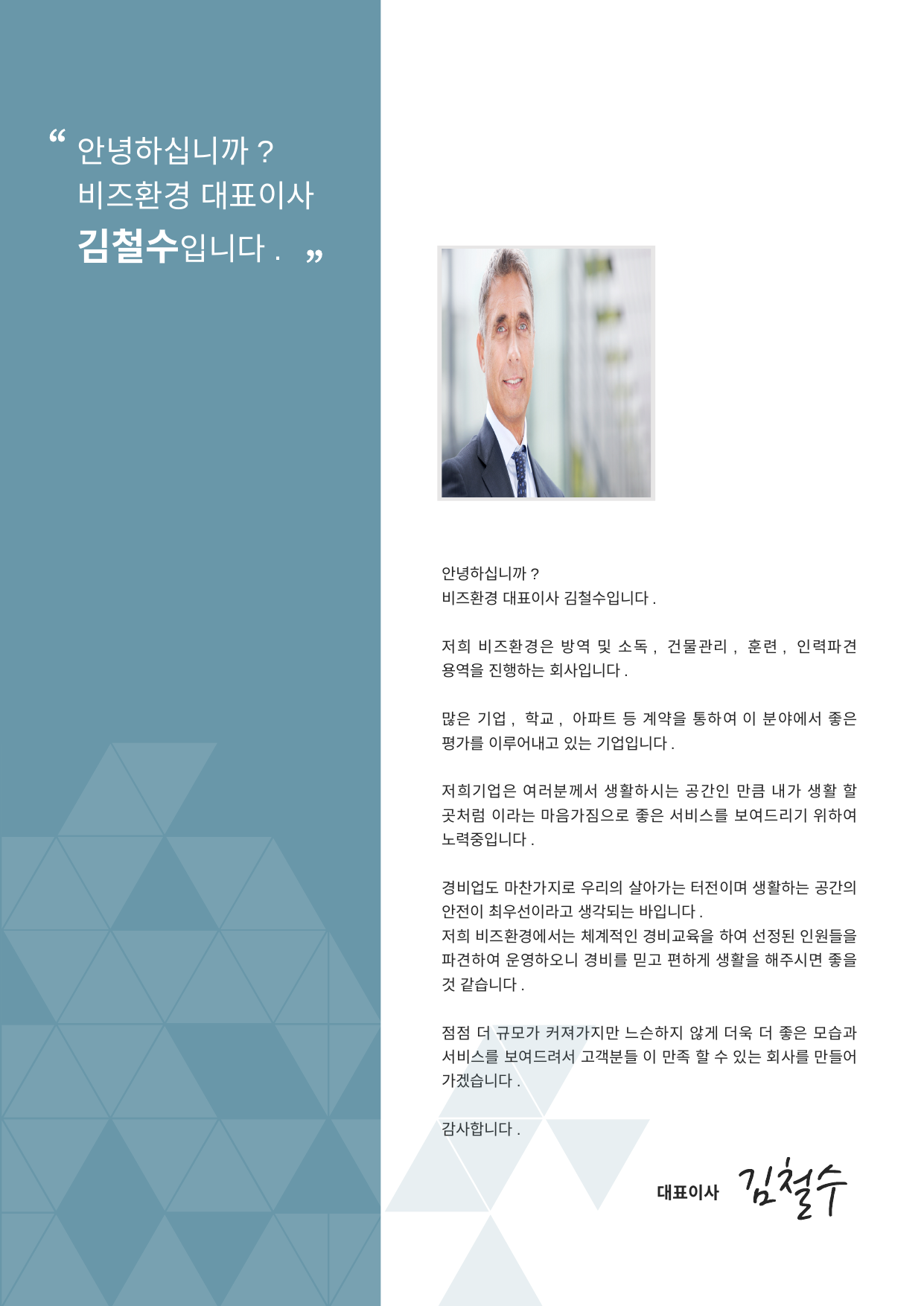

안녕하십니까?
비즈환경 대표이사
김철수입니다.

안녕하십니까?
비즈환경 대표이사 김철수입니다.

저희 비즈환경은 방역 및 소독, 건물관리, 훈련, 인력파견 용역을 진행하는 회사입니다.

많은 기업, 학교, 아파트 등 계약을 통하여 이 분야에서 좋은 평가를 이루어내고 있는 기업입니다.

저희기업은 여러분께서 생활하시는 공간인 만큼 내가 생활 할 곳처럼 이라는 마음가짐으로 좋은 서비스를 보여드리기 위하여 노력중입니다.

경비업도 마찬가지로 우리의 살아가는 터전이며 생활하는 공간의 안전이 최우선이라고 생각되는 바입니다.
저희 비즈환경에서는 체계적인 경비교육을 하여 선정된 인원들을 파견하여 운영하오니 경비를 믿고 편하게 생활을 해주시면 좋을 것 같습니다.

점점 더 규모가 커져가지만 느슨하지 않게 더욱 더 좋은 모습과 서비스를 보여드려서 고객분들 이 만족 할 수 있는 회사를 만들어 가겠습니다.

감사합니다.

대표이사